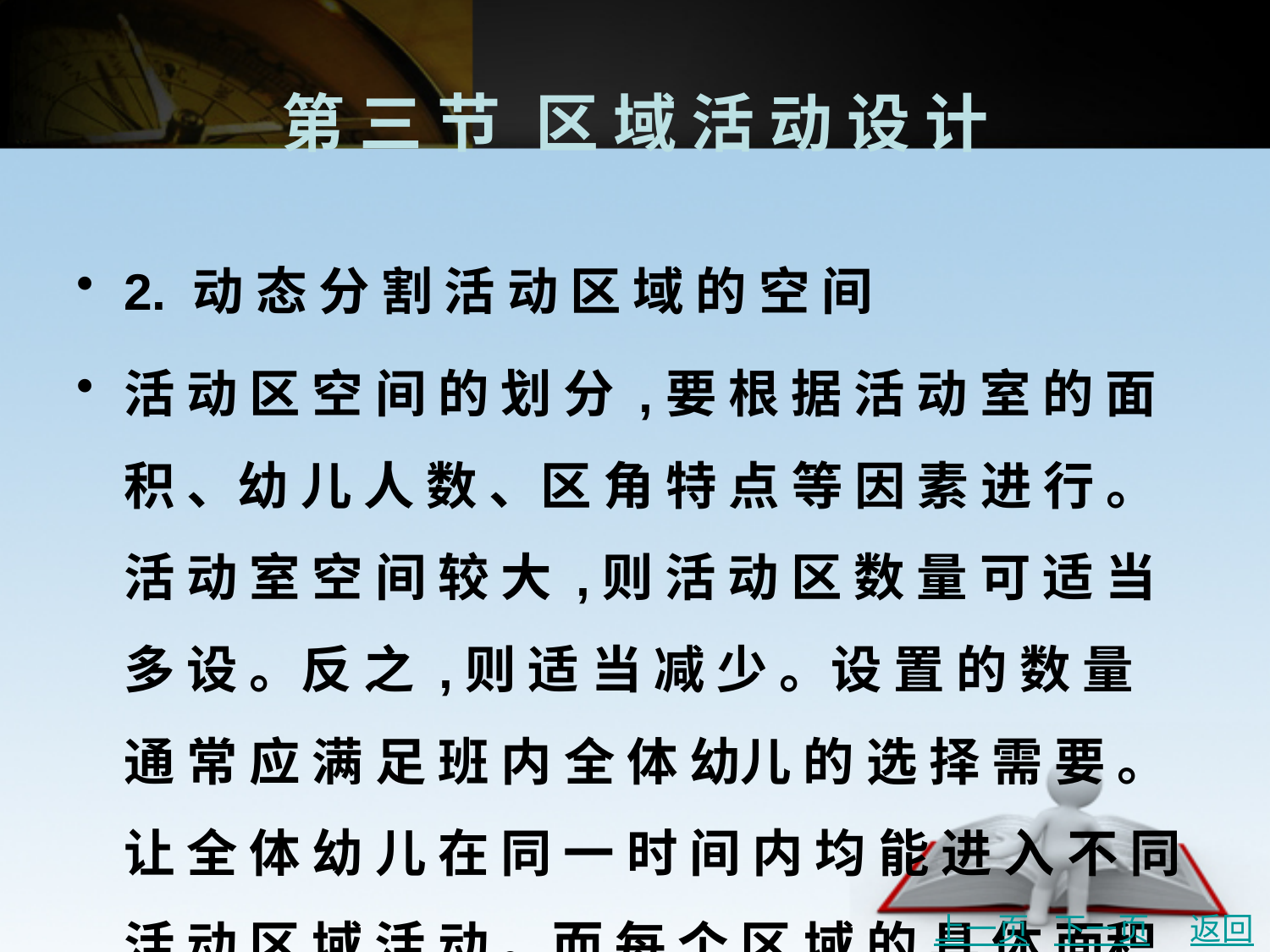

# 第 三 节	区 域 活 动 设 计
2. 动 态 分 割 活 动 区 域 的 空 间
活 动 区 空 间 的 划 分 ,要 根 据 活 动 室 的 面 积 、幼 儿 人 数 、区 角 特 点 等 因 素 进 行 。活 动 室 空 间 较 大 ,则 活 动 区 数 量 可 适 当 多 设 。反 之 ,则 适 当 减 少 。设 置 的 数 量 通 常 应 满 足 班 内 全 体 幼儿 的 选 择 需 要 。让 全 体 幼 儿 在 同 一 时 间 内 均 能 进 入 不 同 活 动 区 域 活 动 。而 每 个 区 域 的 具 体 面积 则 需 要 考 虑 区 域 所 承 载 的 活 动 目 标 来 设 定 ,并 在 实 践 中 适 当 调 整 。如 可 根 据 幼 儿 兴 趣 、 一 次 进 区 的 数 量 、活 动 频 率 、交 互 频 率 与 幅 度 等 综 合 考 虑 。 建 议 活 动 区 域 数 量 为 3~6 处 , 以 确 保 教 育 目 标 的 落 实 。

上一页
下一页
返回